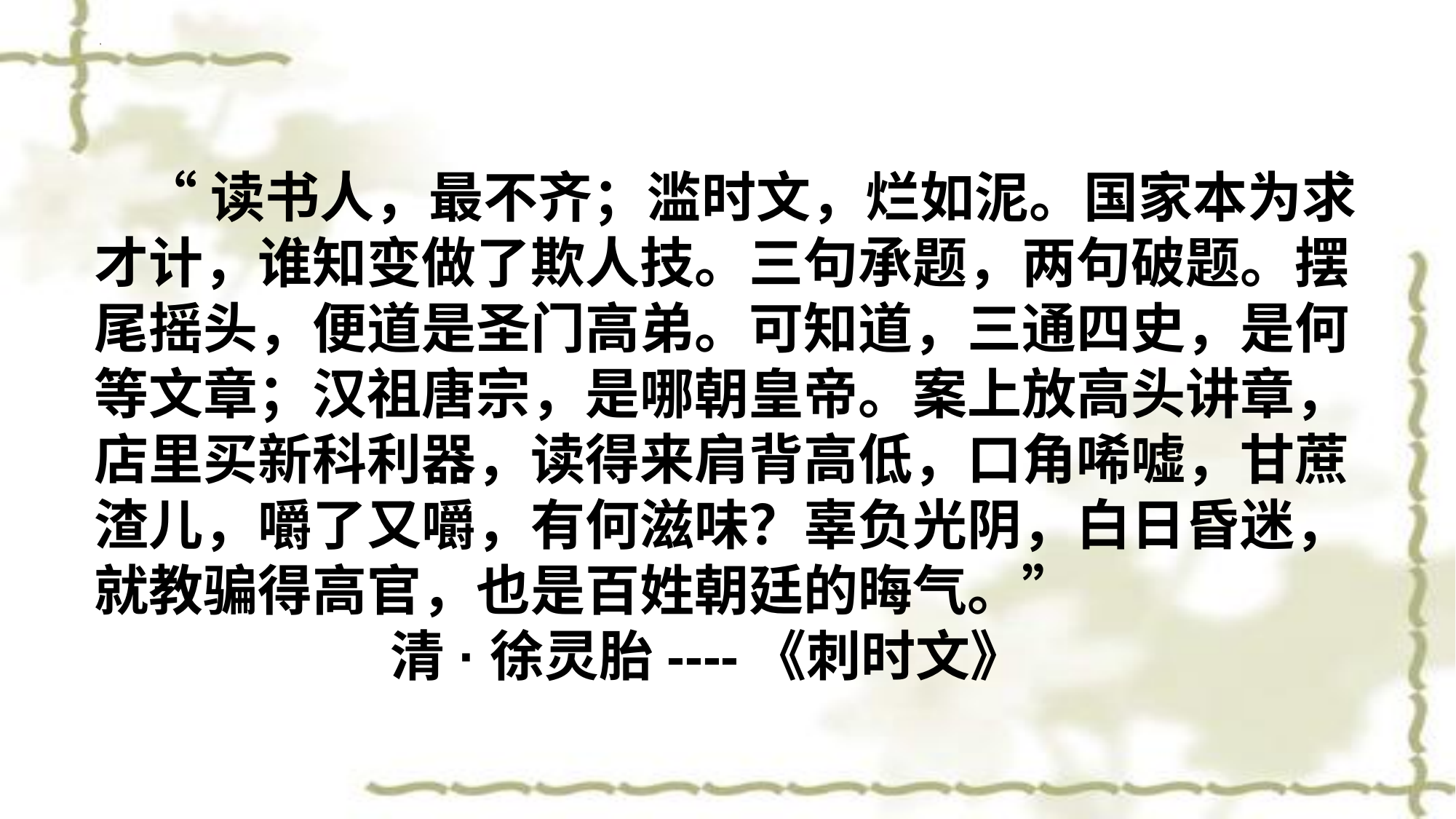

“读书人，最不齐；滥时文，烂如泥。国家本为求才计，谁知变做了欺人技。三句承题，两句破题。摆尾摇头，便道是圣门高弟。可知道，三通四史，是何等文章；汉祖唐宗，是哪朝皇帝。案上放高头讲章，店里买新科利器，读得来肩背高低，口角唏嘘，甘蔗渣儿，嚼了又嚼，有何滋味？辜负光阴，白日昏迷，就教骗得高官，也是百姓朝廷的晦气。”
                        清·徐灵胎----《刺时文》